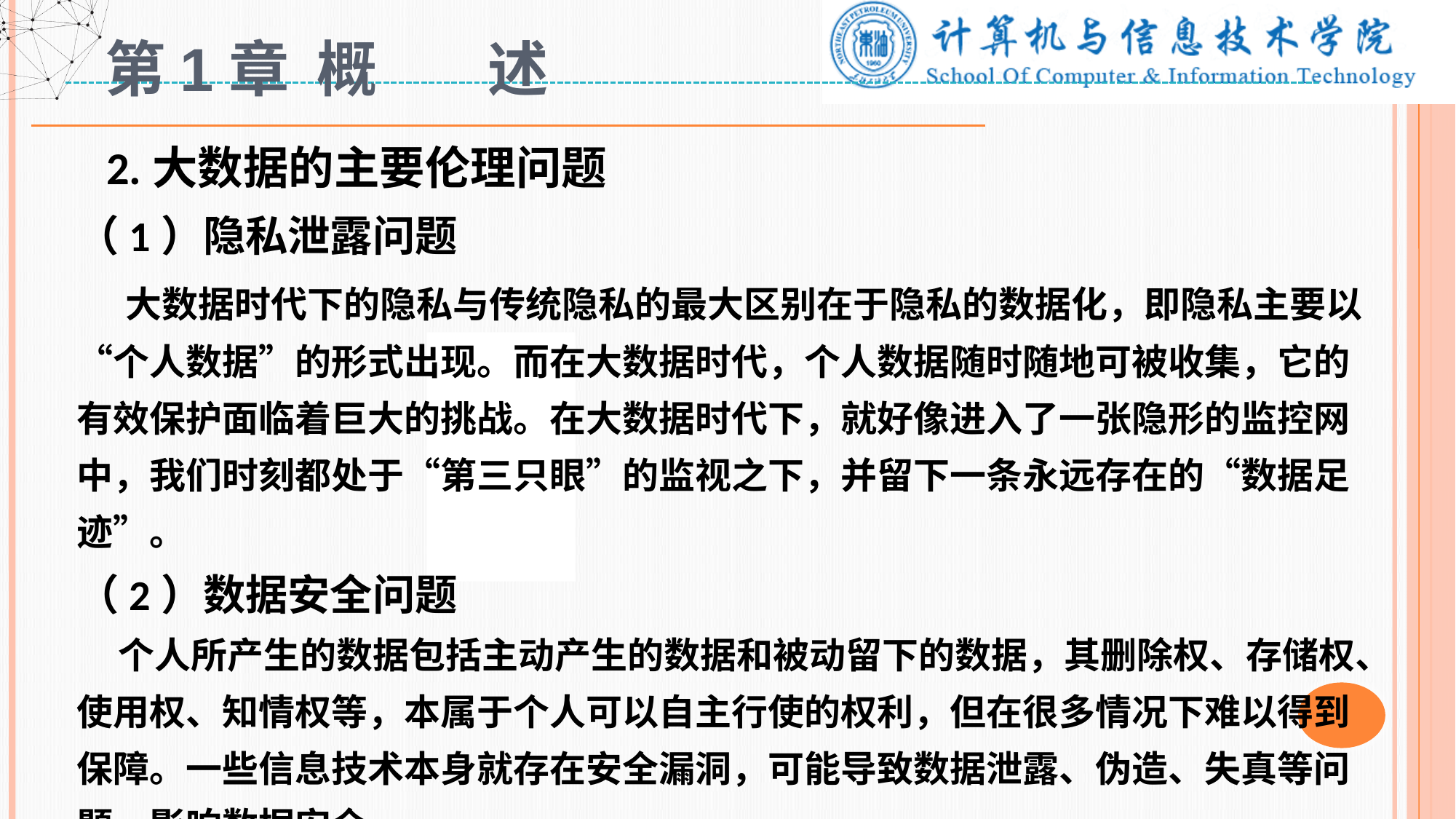

# 第1章  概        述
   2.大数据的主要伦理问题
（1）隐私泄露问题
    大数据时代下的隐私与传统隐私的最大区别在于隐私的数据化，即隐私主要以“个人数据”的形式出现。而在大数据时代，个人数据随时随地可被收集，它的有效保护面临着巨大的挑战。在大数据时代下，就好像进入了一张隐形的监控网中，我们时刻都处于“第三只眼”的监视之下，并留下一条永远存在的“数据足迹”。
（2）数据安全问题
    个人所产生的数据包括主动产生的数据和被动留下的数据，其删除权、存储权、使用权、知情权等，本属于个人可以自主行使的权利，但在很多情况下难以得到保障。一些信息技术本身就存在安全漏洞，可能导致数据泄露、伪造、失真等问题，影响数据安全。